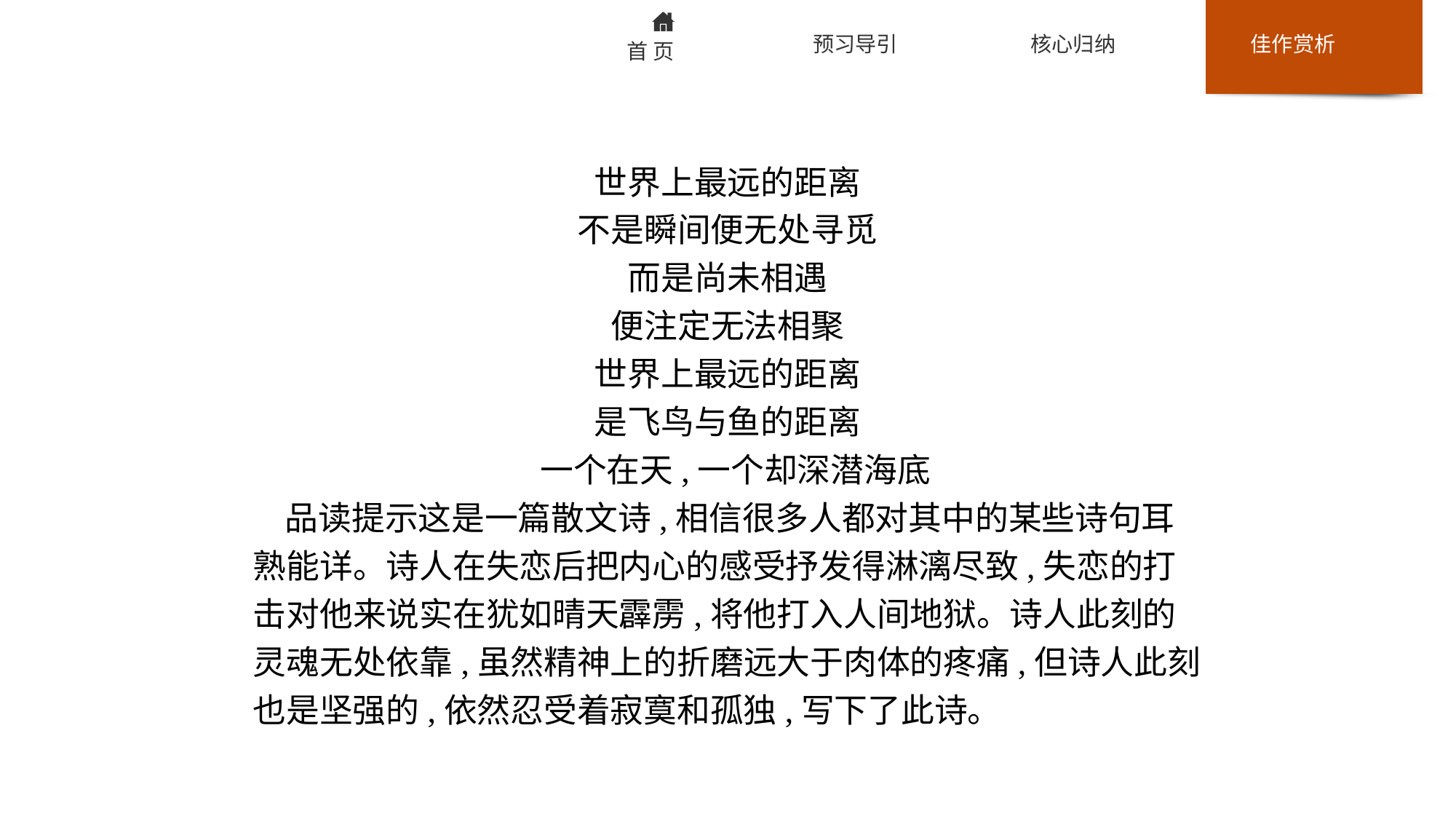

世界上最远的距离
不是瞬间便无处寻觅
而是尚未相遇
便注定无法相聚
世界上最远的距离
是飞鸟与鱼的距离
 一个在天,一个却深潜海底
品读提示这是一篇散文诗,相信很多人都对其中的某些诗句耳熟能详。诗人在失恋后把内心的感受抒发得淋漓尽致,失恋的打击对他来说实在犹如晴天霹雳,将他打入人间地狱。诗人此刻的灵魂无处依靠,虽然精神上的折磨远大于肉体的疼痛,但诗人此刻也是坚强的,依然忍受着寂寞和孤独,写下了此诗。